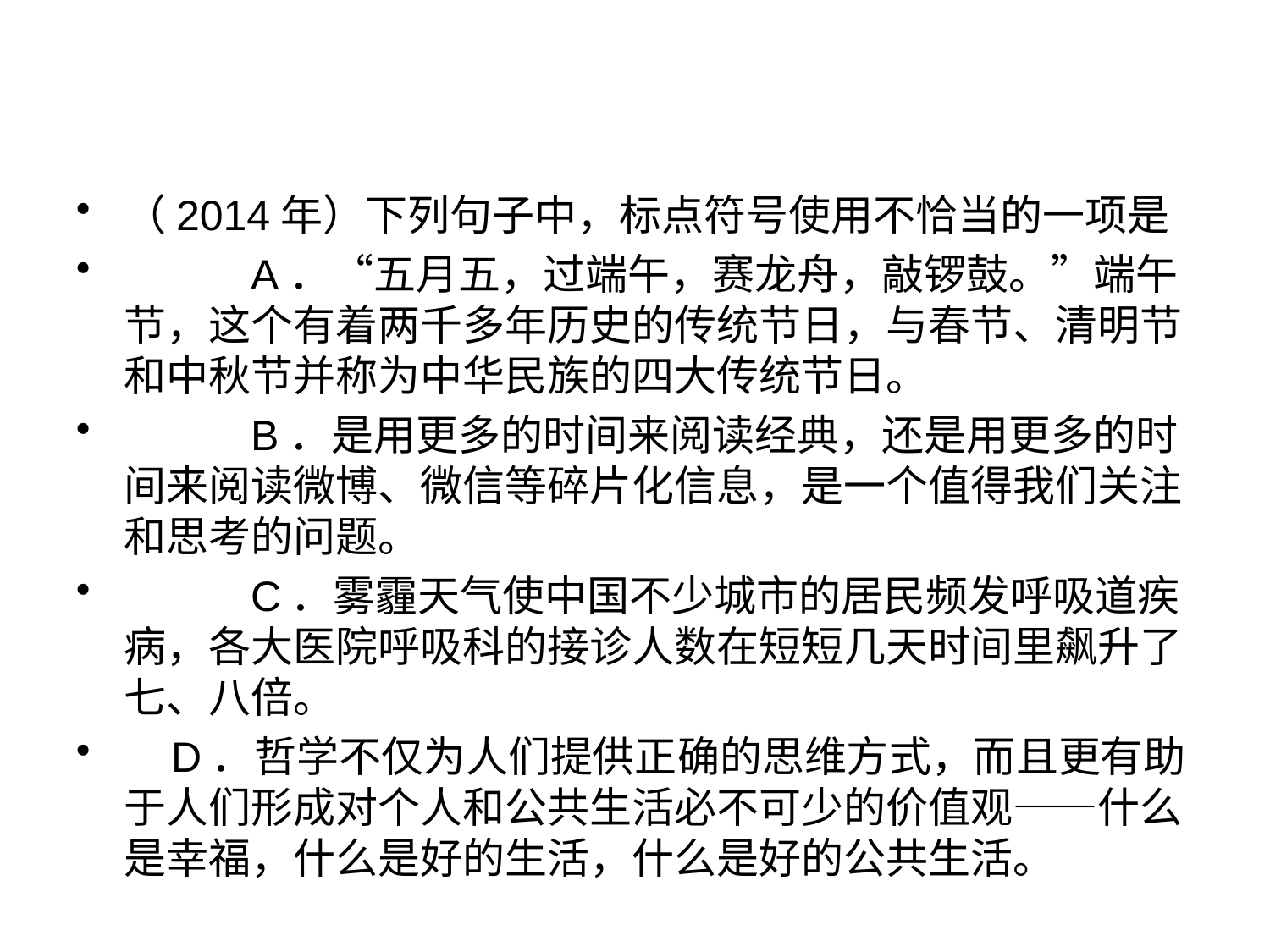

#
（2014年）下列句子中，标点符号使用不恰当的一项是
	A．“五月五，过端午，赛龙舟，敲锣鼓。”端午节，这个有着两千多年历史的传统节日，与春节、清明节和中秋节并称为中华民族的四大传统节日。
	B．是用更多的时间来阅读经典，还是用更多的时间来阅读微博、微信等碎片化信息，是一个值得我们关注和思考的问题。
	C．雾霾天气使中国不少城市的居民频发呼吸道疾病，各大医院呼吸科的接诊人数在短短几天时间里飙升了七、八倍。
    D．哲学不仅为人们提供正确的思维方式，而且更有助于人们形成对个人和公共生活必不可少的价值观——什么是幸福，什么是好的生活，什么是好的公共生活。